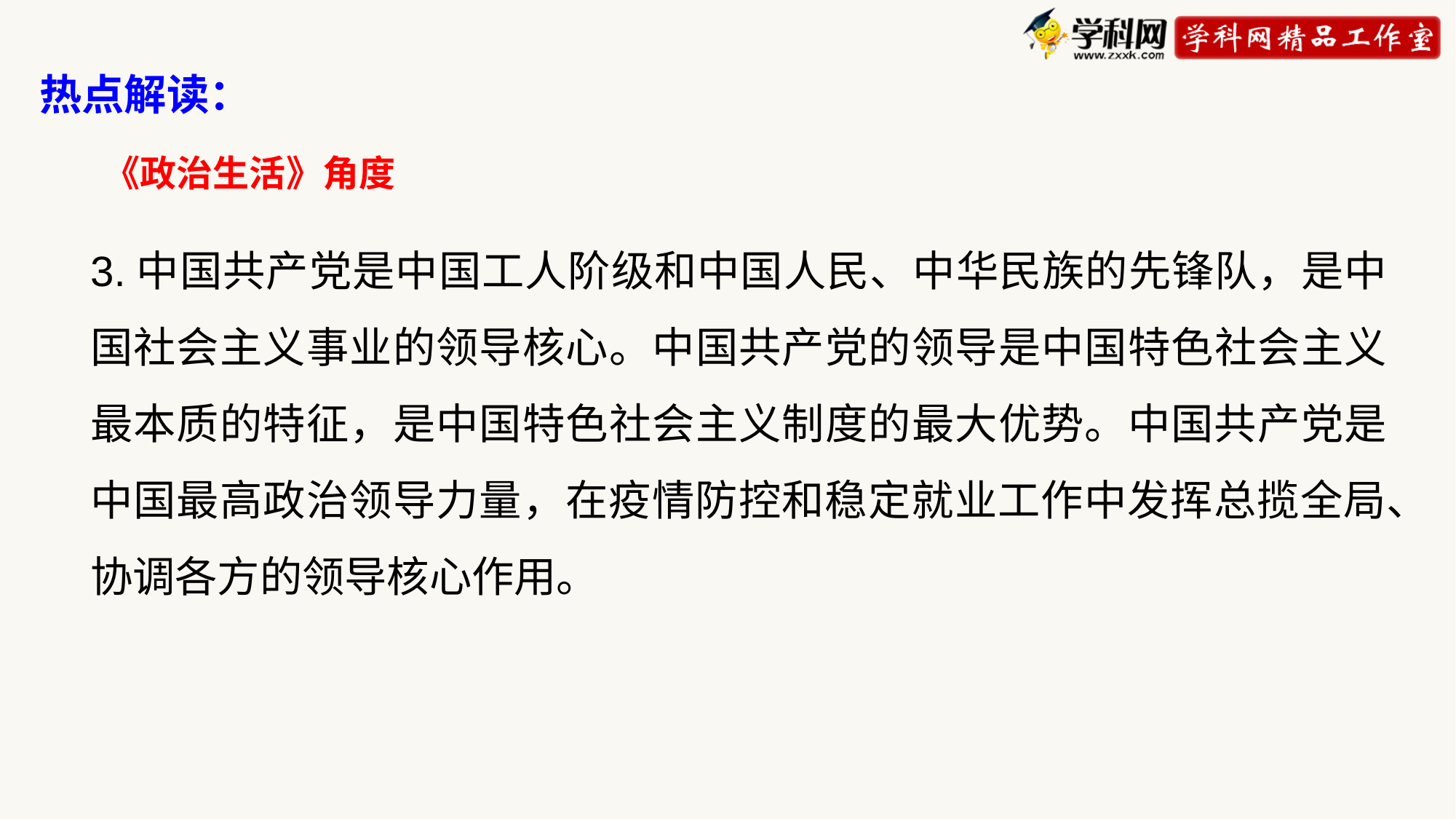

热点解读：
《政治生活》角度
3.中国共产党是中国工人阶级和中国人民、中华民族的先锋队，是中国社会主义事业的领导核心。中国共产党的领导是中国特色社会主义最本质的特征，是中国特色社会主义制度的最大优势。中国共产党是中国最高政治领导力量，在疫情防控和稳定就业工作中发挥总揽全局、协调各方的领导核心作用。